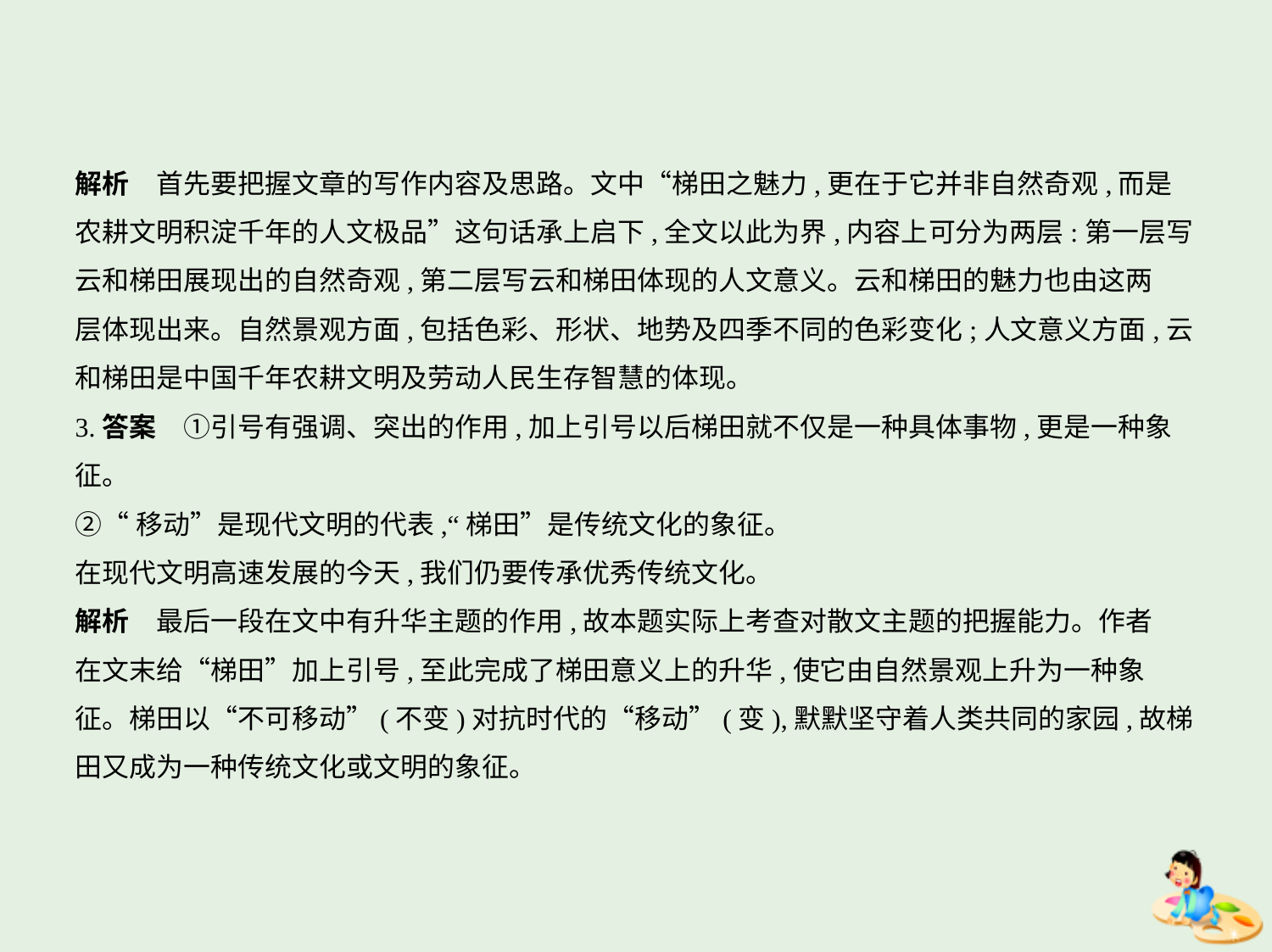

解析　首先要把握文章的写作内容及思路。文中“梯田之魅力,更在于它并非自然奇观,而是
农耕文明积淀千年的人文极品”这句话承上启下,全文以此为界,内容上可分为两层:第一层写
云和梯田展现出的自然奇观,第二层写云和梯田体现的人文意义。云和梯田的魅力也由这两
层体现出来。自然景观方面,包括色彩、形状、地势及四季不同的色彩变化;人文意义方面,云
和梯田是中国千年农耕文明及劳动人民生存智慧的体现。
3.答案　①引号有强调、突出的作用,加上引号以后梯田就不仅是一种具体事物,更是一种象
征。
②“移动”是现代文明的代表,“梯田”是传统文化的象征。
在现代文明高速发展的今天,我们仍要传承优秀传统文化。
解析　最后一段在文中有升华主题的作用,故本题实际上考查对散文主题的把握能力。作者
在文末给“梯田”加上引号,至此完成了梯田意义上的升华,使它由自然景观上升为一种象
征。梯田以“不可移动”(不变)对抗时代的“移动”(变),默默坚守着人类共同的家园,故梯
田又成为一种传统文化或文明的象征。